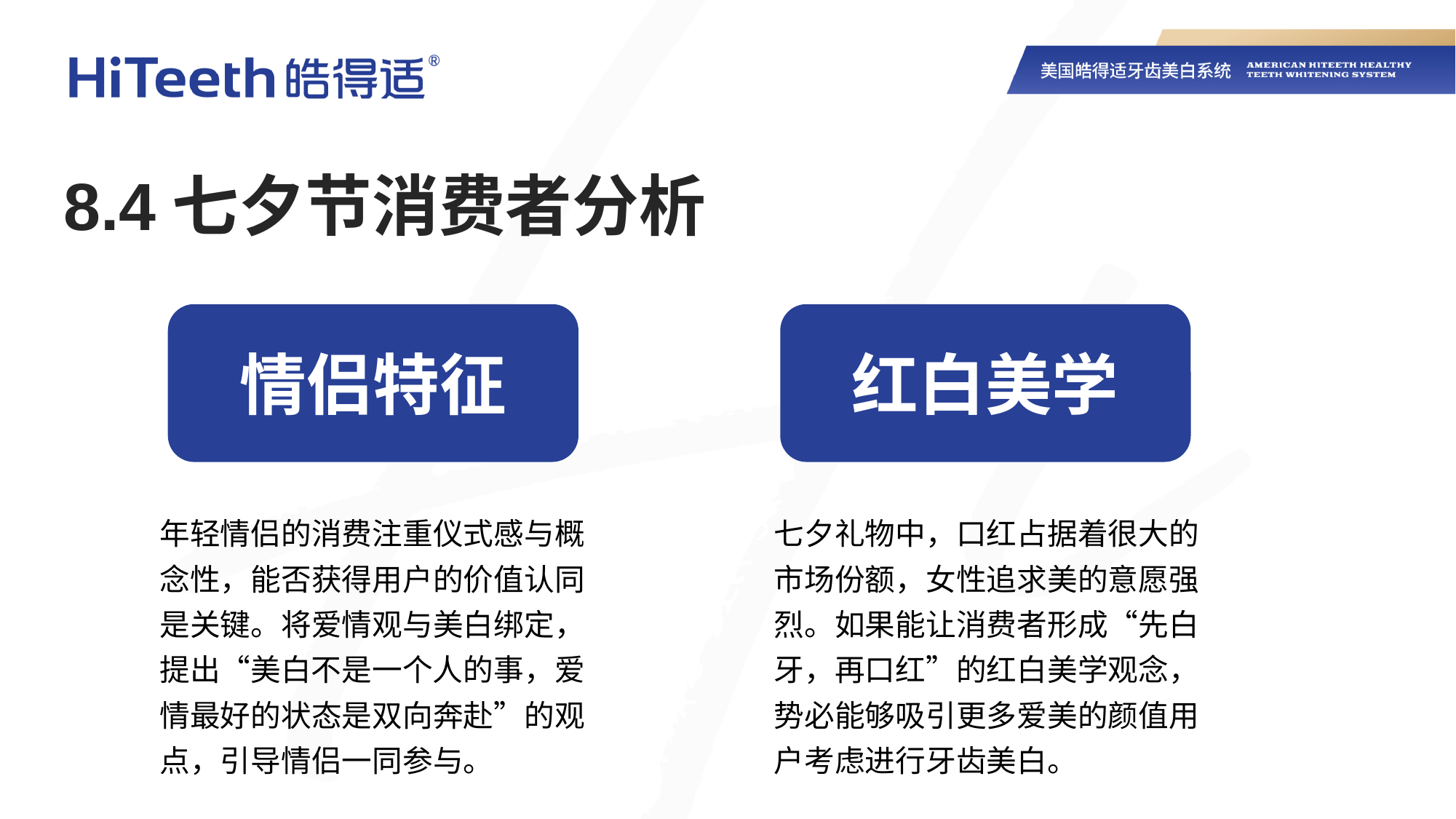

8.4七夕节消费者分析
情侣特征
红白美学
年轻情侣的消费注重仪式感与概念性，能否获得用户的价值认同是关键。将爱情观与美白绑定，提出“美白不是一个人的事，爱情最好的状态是双向奔赴”的观点，引导情侣一同参与。
七夕礼物中，口红占据着很大的市场份额，女性追求美的意愿强烈。如果能让消费者形成“先白牙，再口红”的红白美学观念，势必能够吸引更多爱美的颜值用户考虑进行牙齿美白。